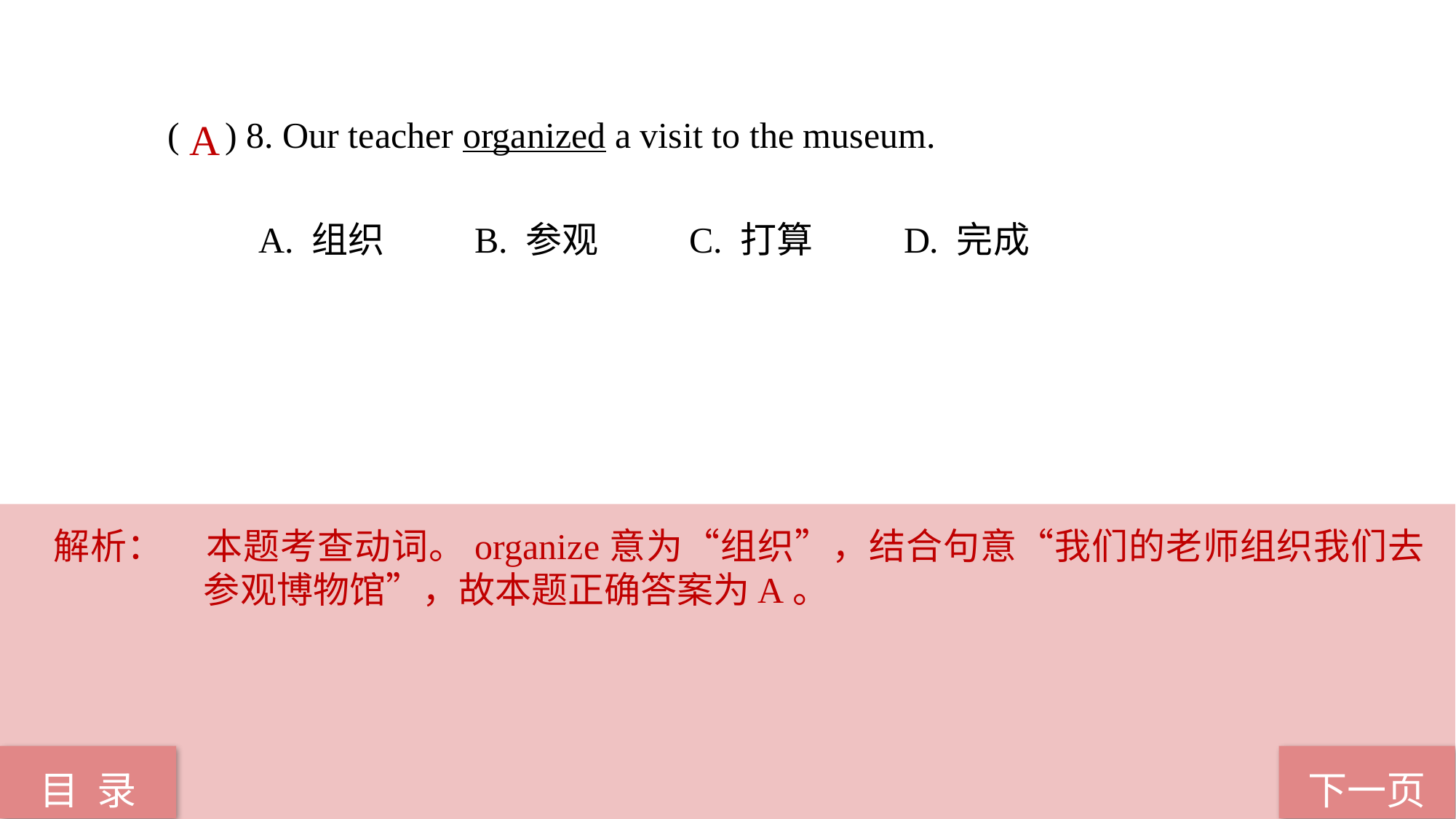

(     ) 8. Our teacher organized a visit to the museum.

          A. 组织          B. 参观          C. 打算          D. 完成
A
解析：	本题考查动词。organize意为“组织”，结合句意“我们的老师组织我们去参观博物馆”，故本题正确答案为A。